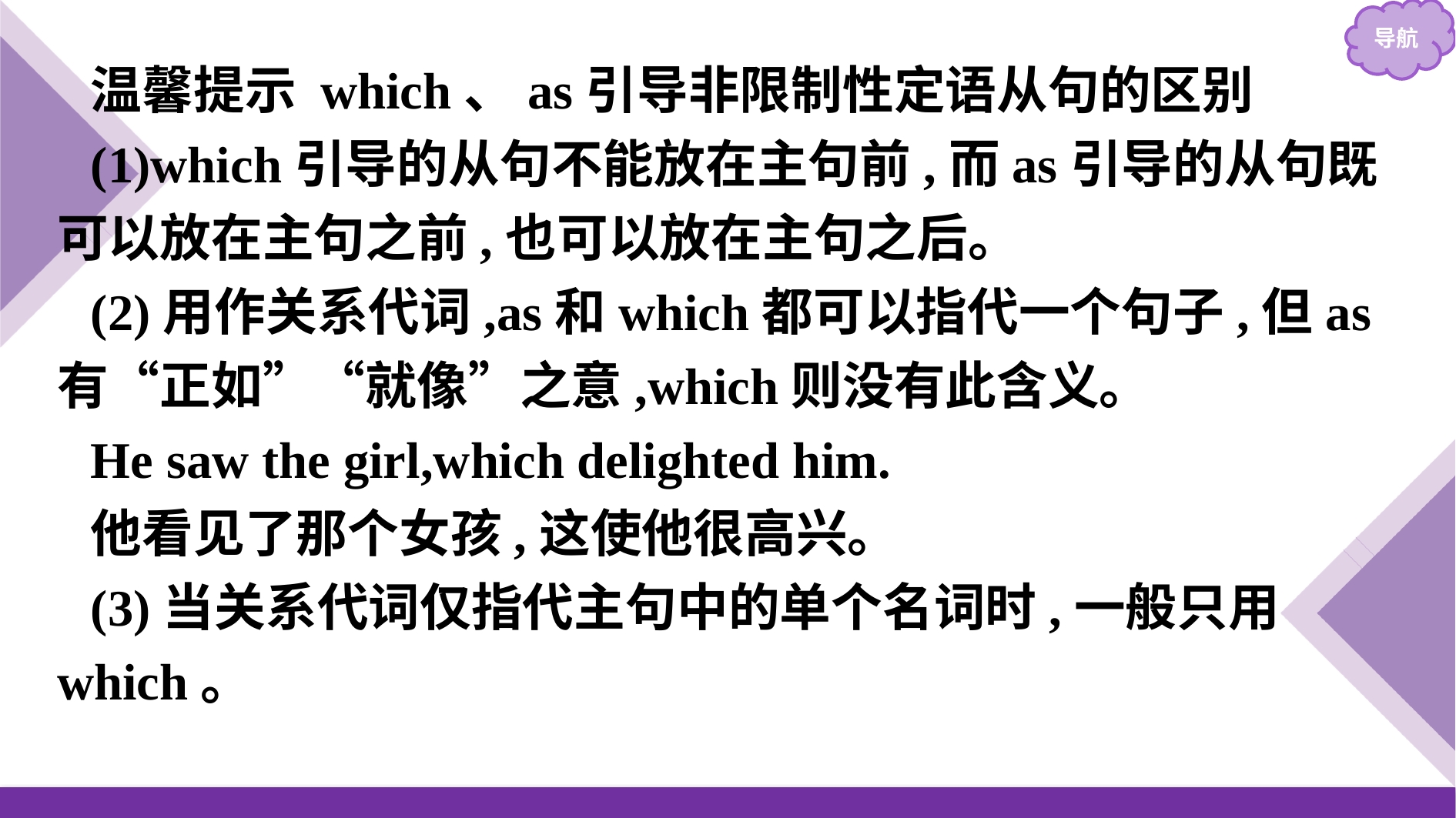

温馨提示 which、as引导非限制性定语从句的区别
(1)which引导的从句不能放在主句前,而as引导的从句既可以放在主句之前,也可以放在主句之后。
(2)用作关系代词,as和which都可以指代一个句子,但as有“正如”“就像”之意,which则没有此含义。
He saw the girl,which delighted him.
他看见了那个女孩,这使他很高兴。
(3)当关系代词仅指代主句中的单个名词时,一般只用which。